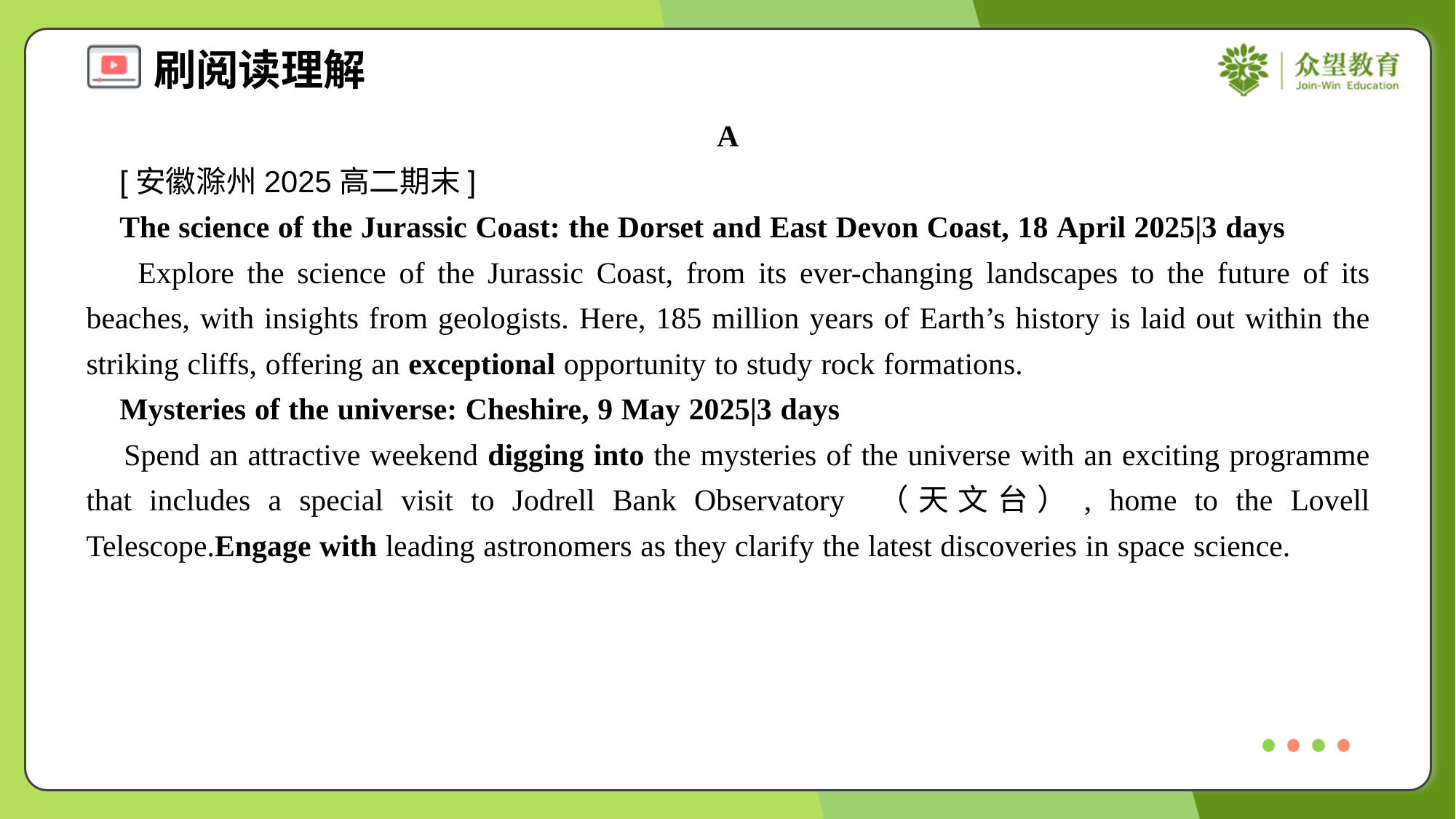

A
    [安徽滁州2025高二期末]
    The science of the Jurassic Coast: the Dorset and East Devon Coast, 18 April 2025|3 days
    Explore the science of the Jurassic Coast, from its ever-changing landscapes to the future of its beaches, with insights from geologists. Here, 185 million years of Earth’s history is laid out within the striking cliffs, offering an exceptional opportunity to study rock formations.
    Mysteries of the universe: Cheshire, 9 May 2025|3 days
    Spend an attractive weekend digging into the mysteries of the universe with an exciting programme that includes a special visit to Jodrell Bank Observatory （天文台）, home to the Lovell Telescope.Engage with leading astronomers as they clarify the latest discoveries in space science.